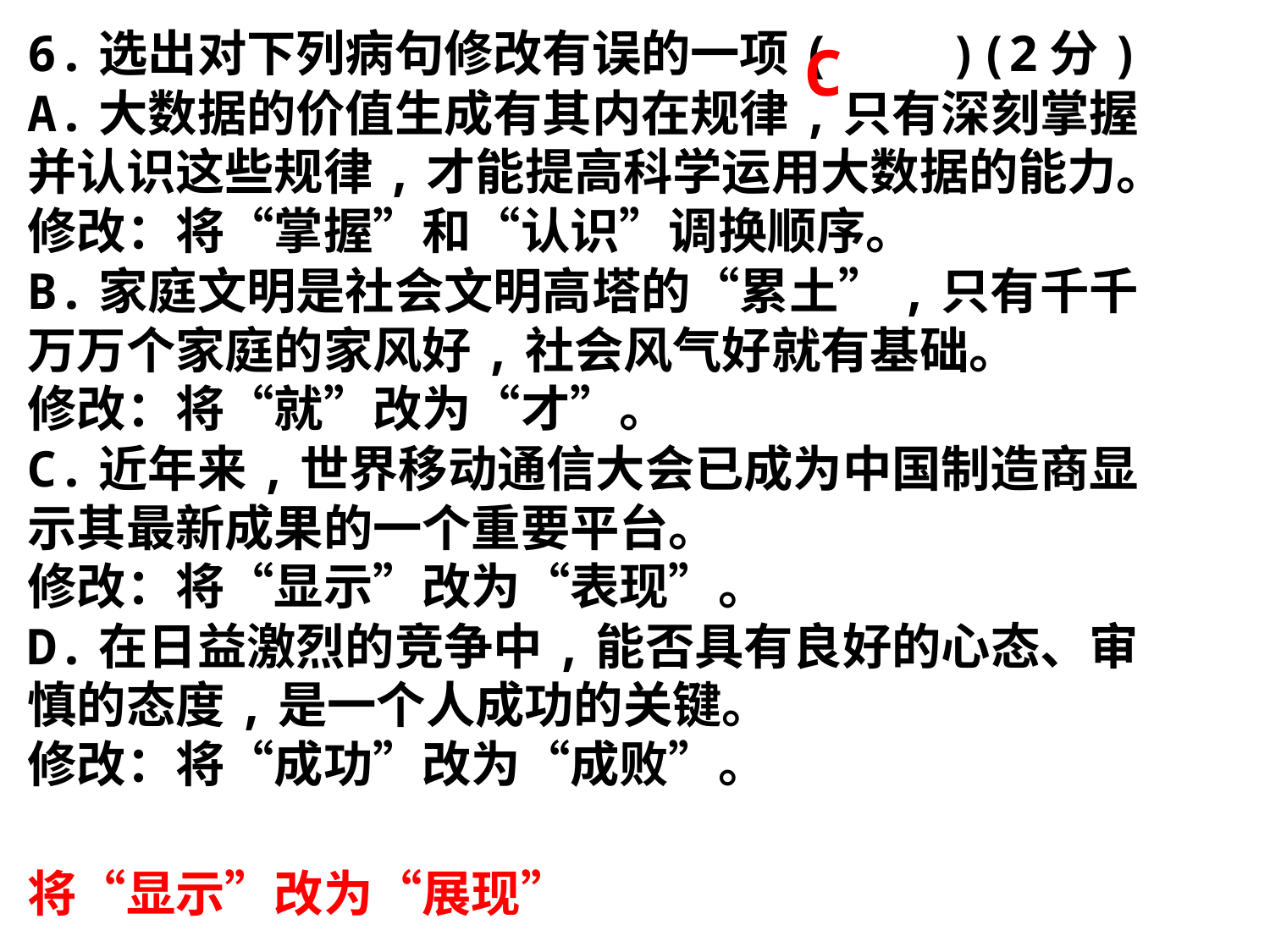

6.选出对下列病句修改有误的一项(    )(2分)
A.大数据的价值生成有其内在规律,只有深刻掌握并认识这些规律,才能提高科学运用大数据的能力。
修改：将“掌握”和“认识”调换顺序。
B.家庭文明是社会文明高塔的“累土”,只有千千万万个家庭的家风好,社会风气好就有基础。
修改：将“就”改为“才”。
C.近年来,世界移动通信大会已成为中国制造商显示其最新成果的一个重要平台。
修改：将“显示”改为“表现”。
D.在日益激烈的竞争中,能否具有良好的心态、审慎的态度,是一个人成功的关键。
修改：将“成功”改为“成败”。
C
将“显示”改为“展现”